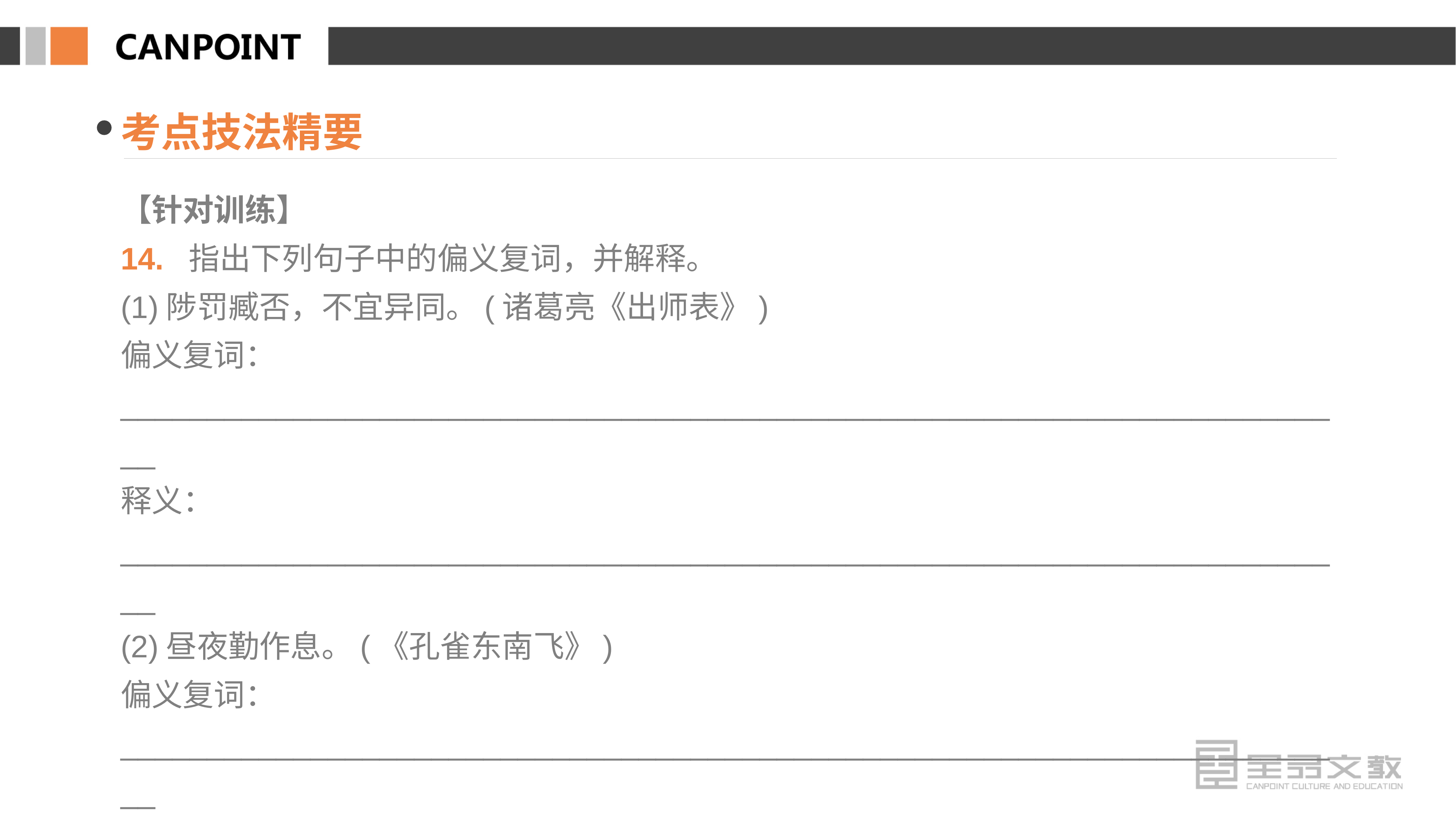

考点技法精要

【针对训练】
14.  指出下列句子中的偏义复词，并解释。
(1)陟罚臧否，不宜异同。(诸葛亮《出师表》)
偏义复词：________________________________________________________________________
释义：________________________________________________________________________
(2)昼夜勤作息。(《孔雀东南飞》)
偏义复词：________________________________________________________________________
释义：________________________________________________________________________
 (3)备他盗之出入与非常也。(司马迁《鸿门宴》)
偏义复词：________________________________________________________________________
释义：________________________________________________________________________